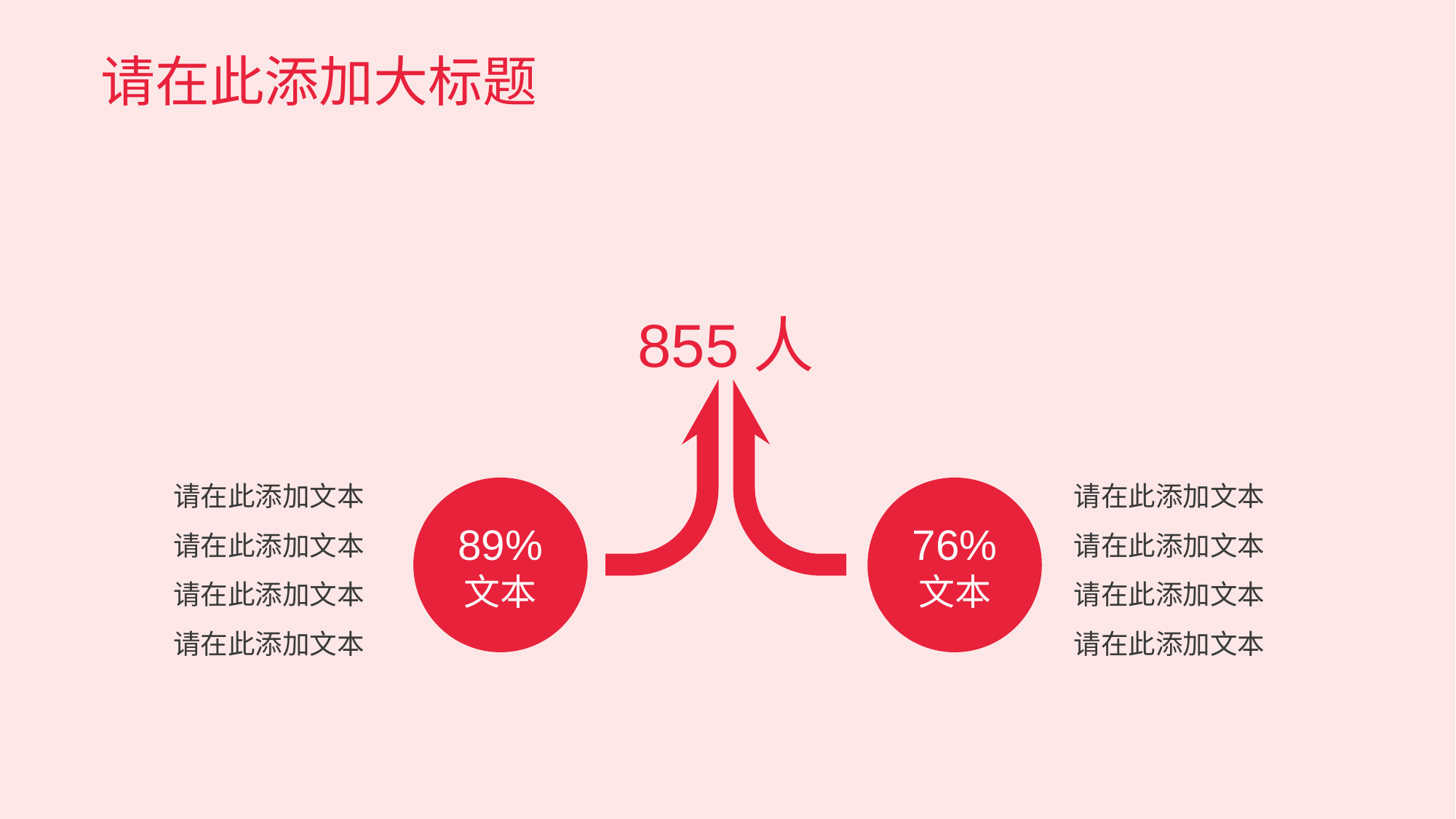

# 请在此添加大标题
855人

请在此添加文本请在此添加文本请在此添加文本请在此添加文本
请在此添加文本请在此添加文本请在此添加文本请在此添加文本
89%
文本
76%
文本